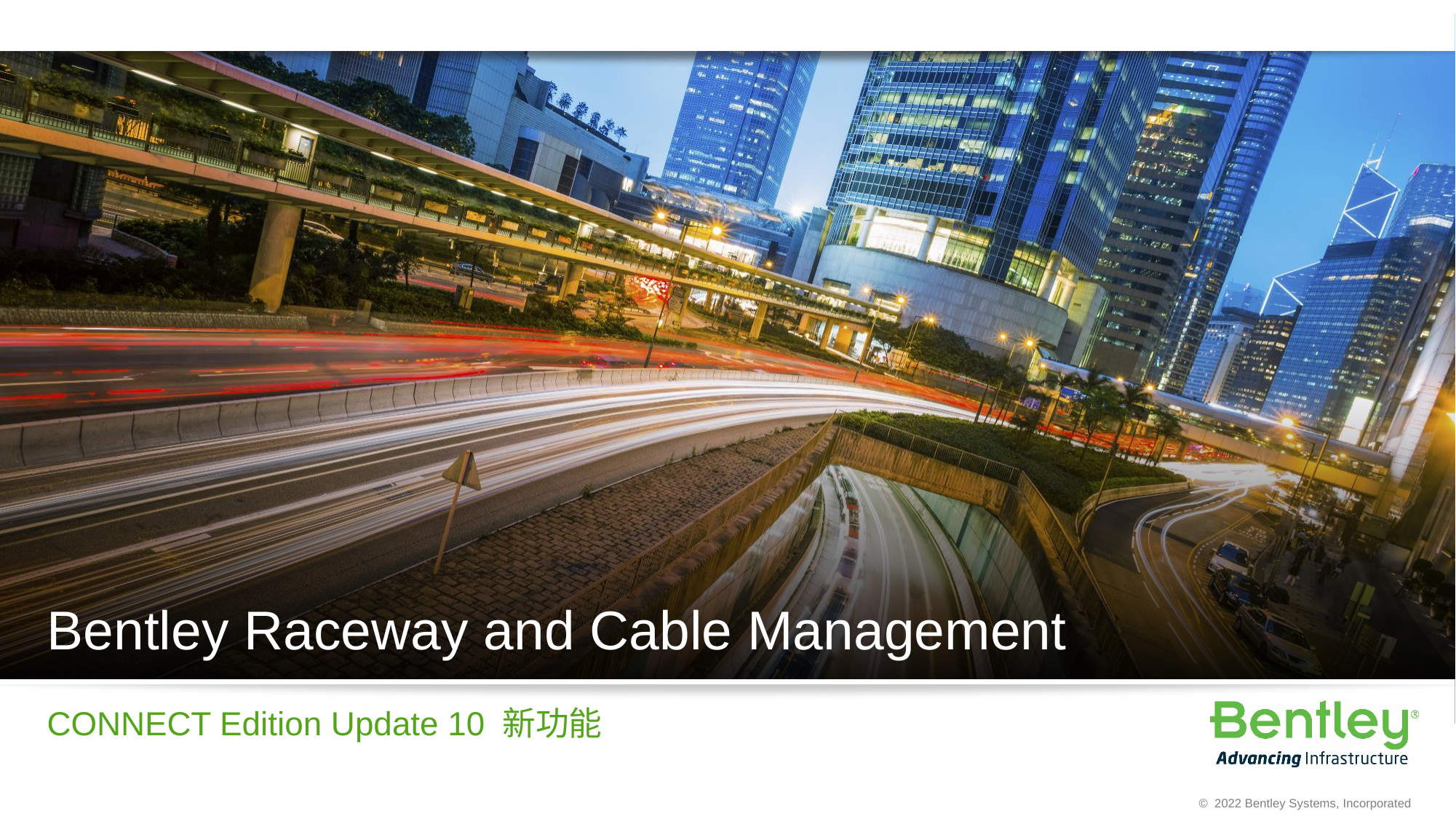

# Bentley Raceway and Cable Management
CONNECT Edition Update 10 新功能